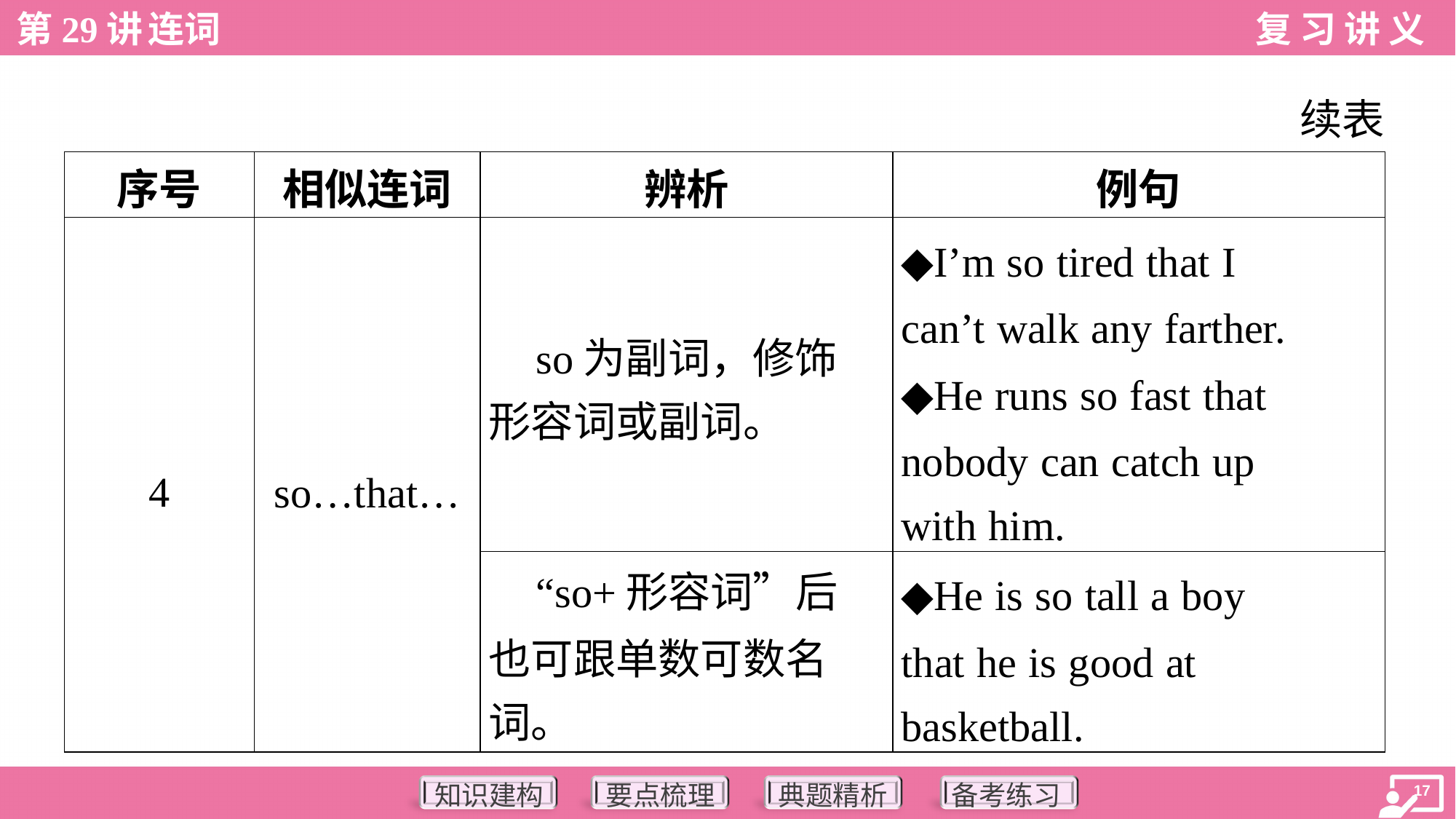

续表
| 序号 | 相似连词 | 辨析 | 例句 |
| --- | --- | --- | --- |
| 4 | so…that… | so为副词，修饰 形容词或副词。 | ◆I’m so tired that I can’t walk any farther. ◆He runs so fast that nobody can catch up with him. |
|  |  | “so+形容词”后 也可跟单数可数名 词。 | ◆He is so tall a boy that he is good at basketball. |